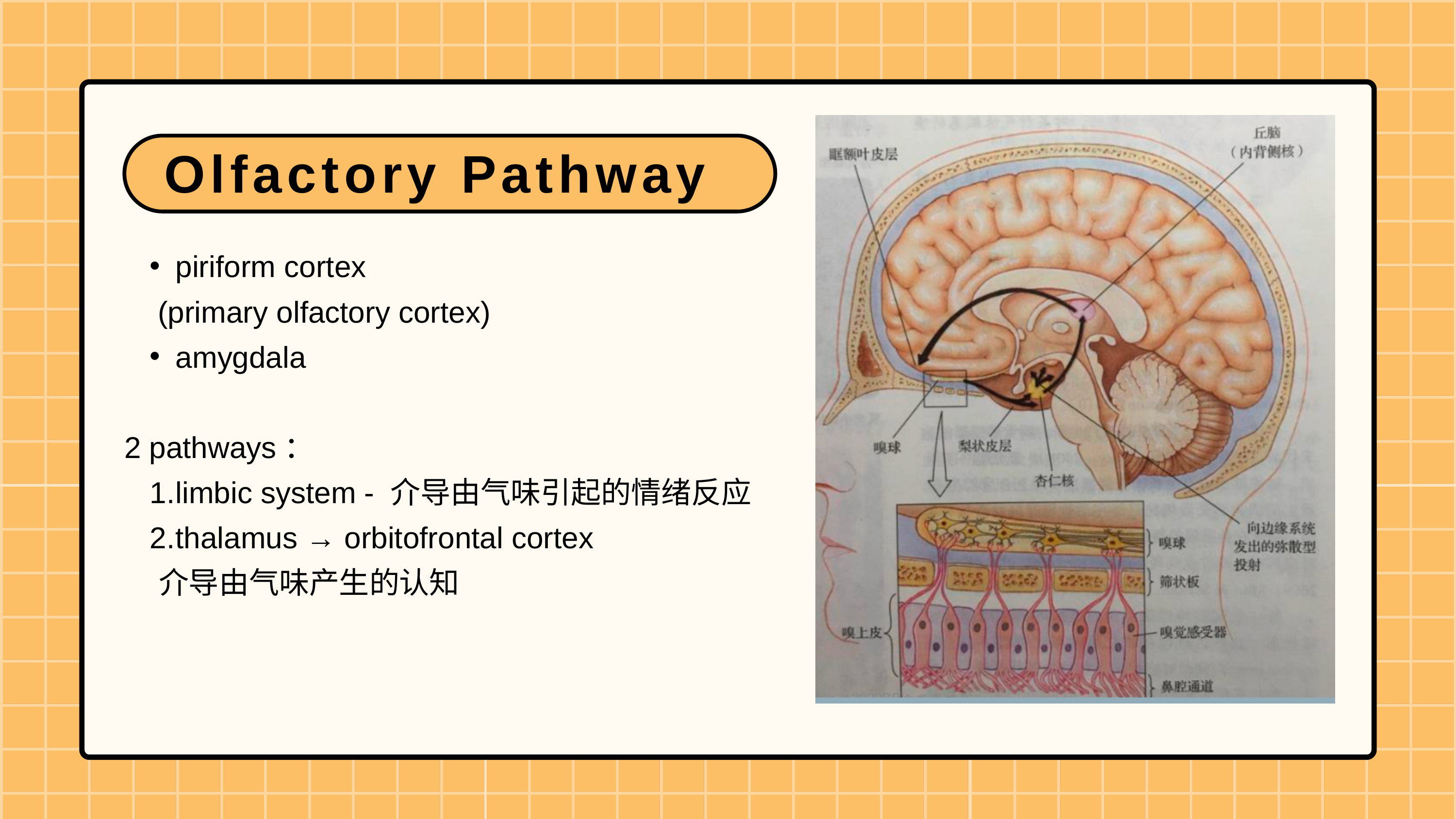

Olfactory Pathway
piriform cortex
    (primary olfactory cortex)
amygdala

2 pathways：
limbic system - 介导由气味引起的情绪反应
thalamus → orbitofrontal cortex
    介导由气味产生的认知